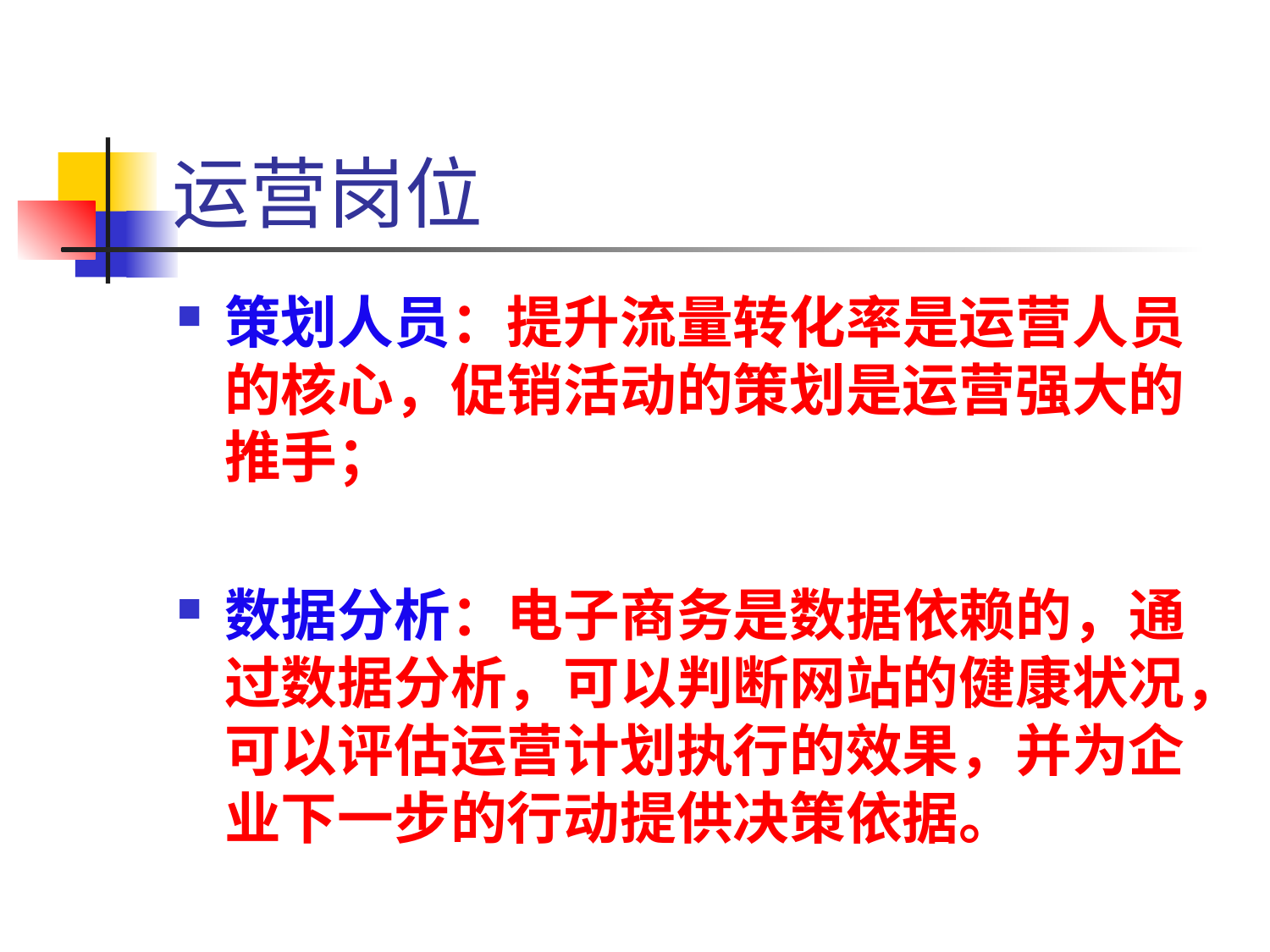

# 运营岗位
策划人员：提升流量转化率是运营人员的核心，促销活动的策划是运营强大的推手；

数据分析：电子商务是数据依赖的，通过数据分析，可以判断网站的健康状况，可以评估运营计划执行的效果，并为企业下一步的行动提供决策依据。